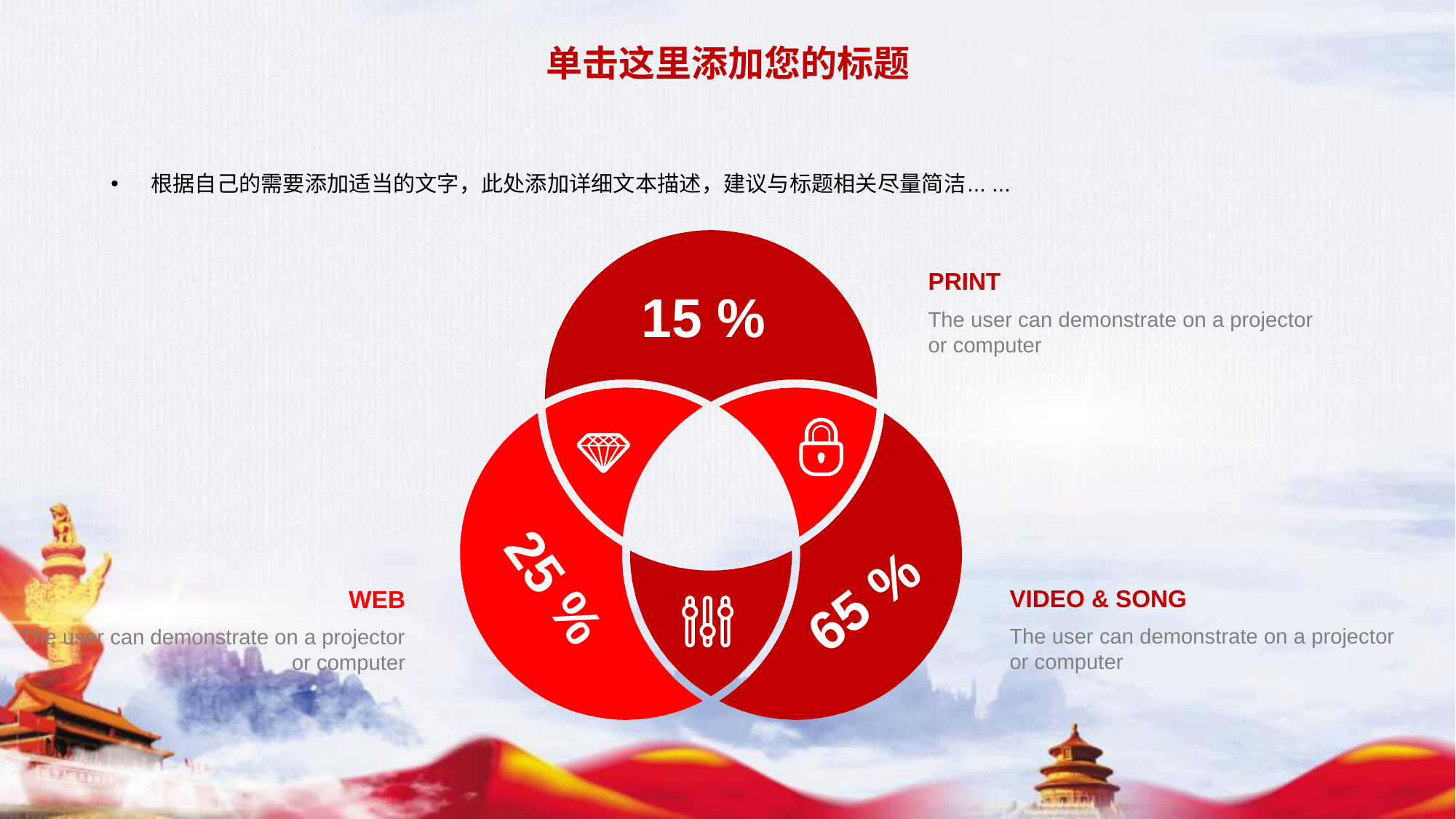

单击这里添加您的标题
根据自己的需要添加适当的文字，此处添加详细文本描述，建议与标题相关尽量简洁... ...

PRINT
15 %
The user can demonstrate on a projector or computer

65 %
25 %
VIDEO & SONG
WEB

The user can demonstrate on a projector or computer
The user can demonstrate on a projector or computer